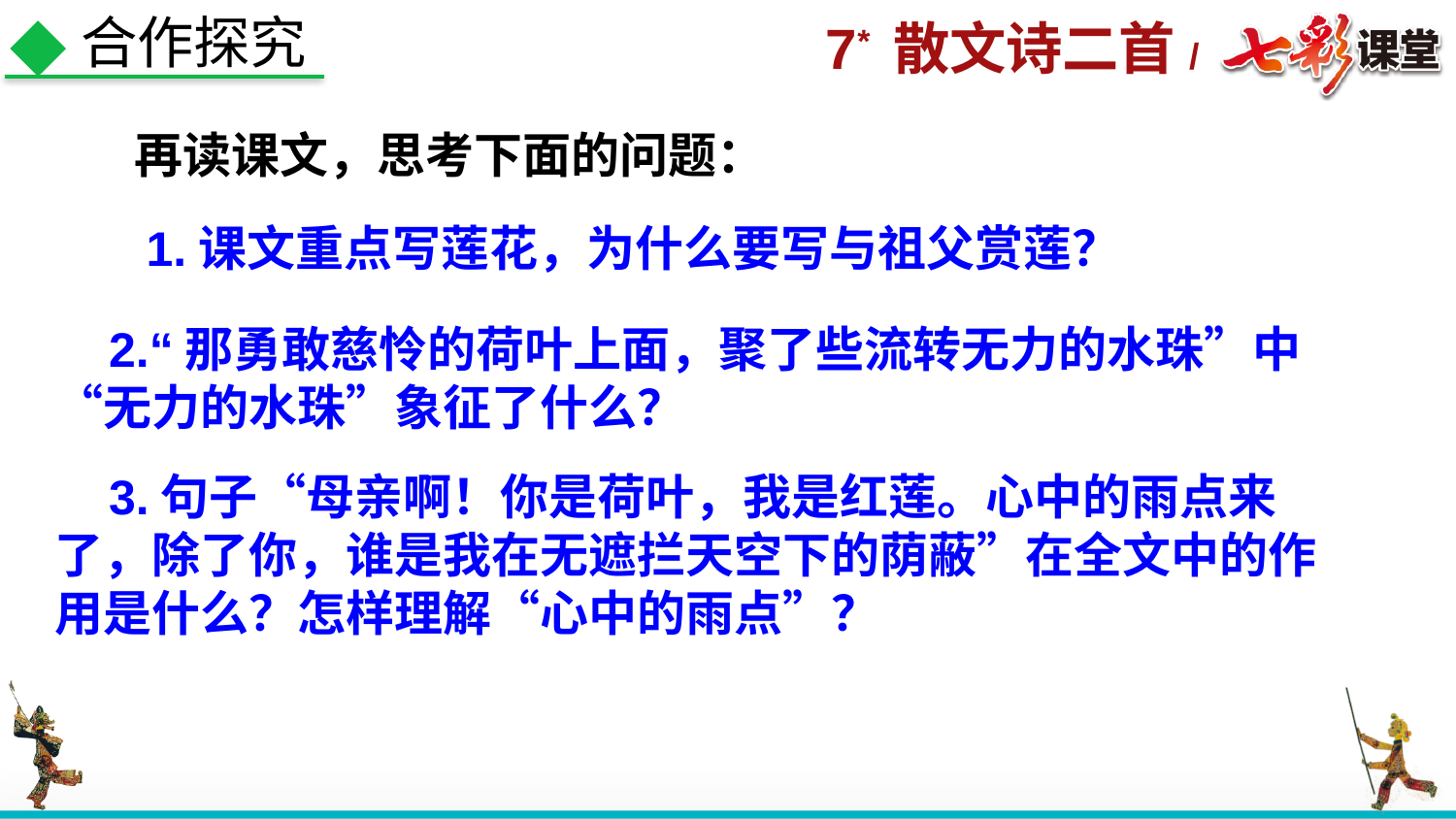

合作探究

再读课文，思考下面的问题：
1.课文重点写莲花，为什么要写与祖父赏莲？
    2.“那勇敢慈怜的荷叶上面，聚了些流转无力的水珠”中“无力的水珠”象征了什么？
    3.句子“母亲啊！你是荷叶，我是红莲。心中的雨点来了，除了你，谁是我在无遮拦天空下的荫蔽”在全文中的作用是什么？怎样理解“心中的雨点”？